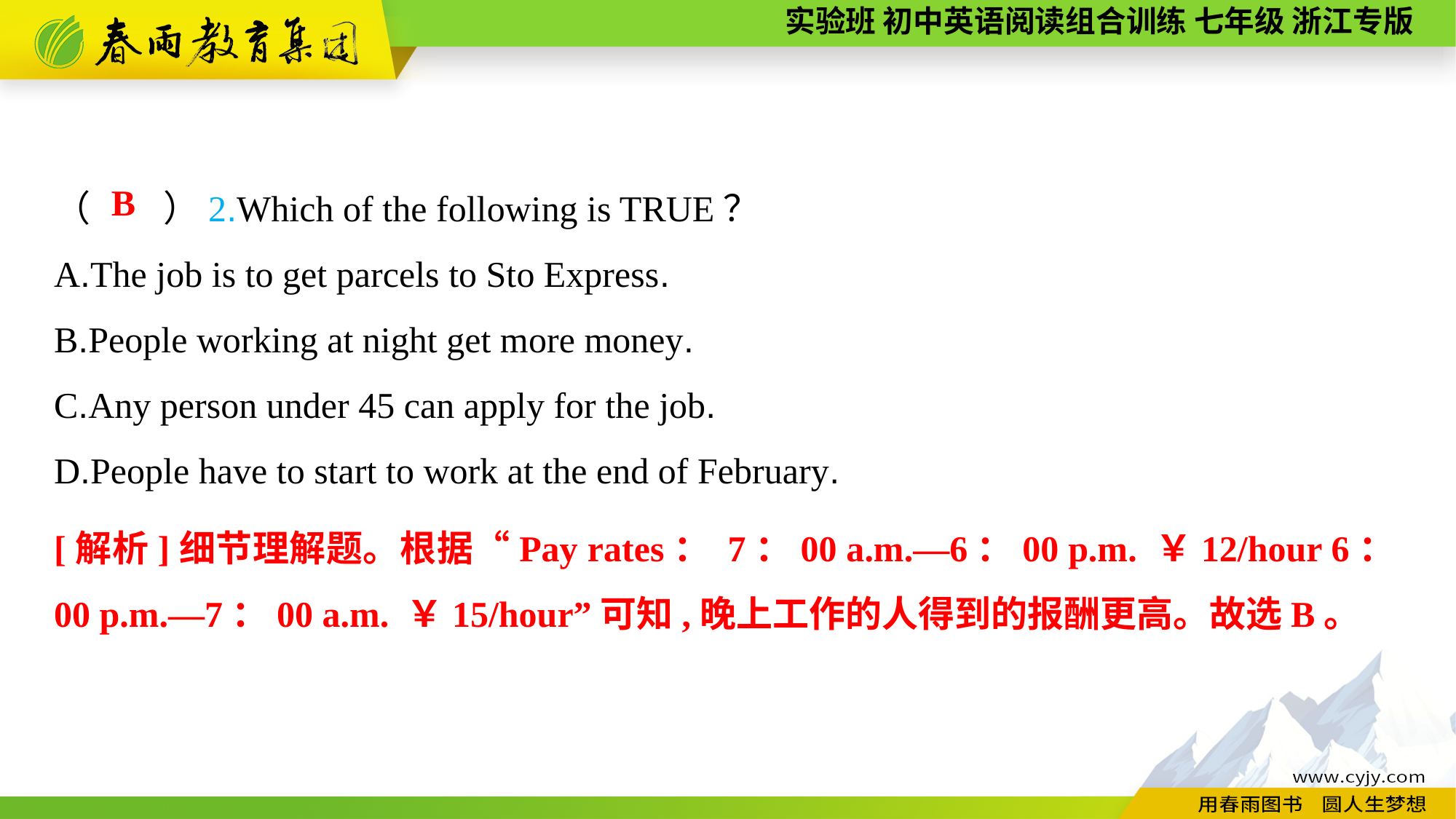

（　　）2.Which of the following is TRUE？
A.The job is to get parcels to Sto Express.
B.People working at night get more money.
C.Any person under 45 can apply for the job.
D.People have to start to work at the end of February.
B
[解析]细节理解题。根据“Pay rates： 7：00 a.m.—6：00 p.m. ￥12/hour 6：00 p.m.—7：00 a.m. ￥15/hour”可知,晚上工作的人得到的报酬更高。故选B。